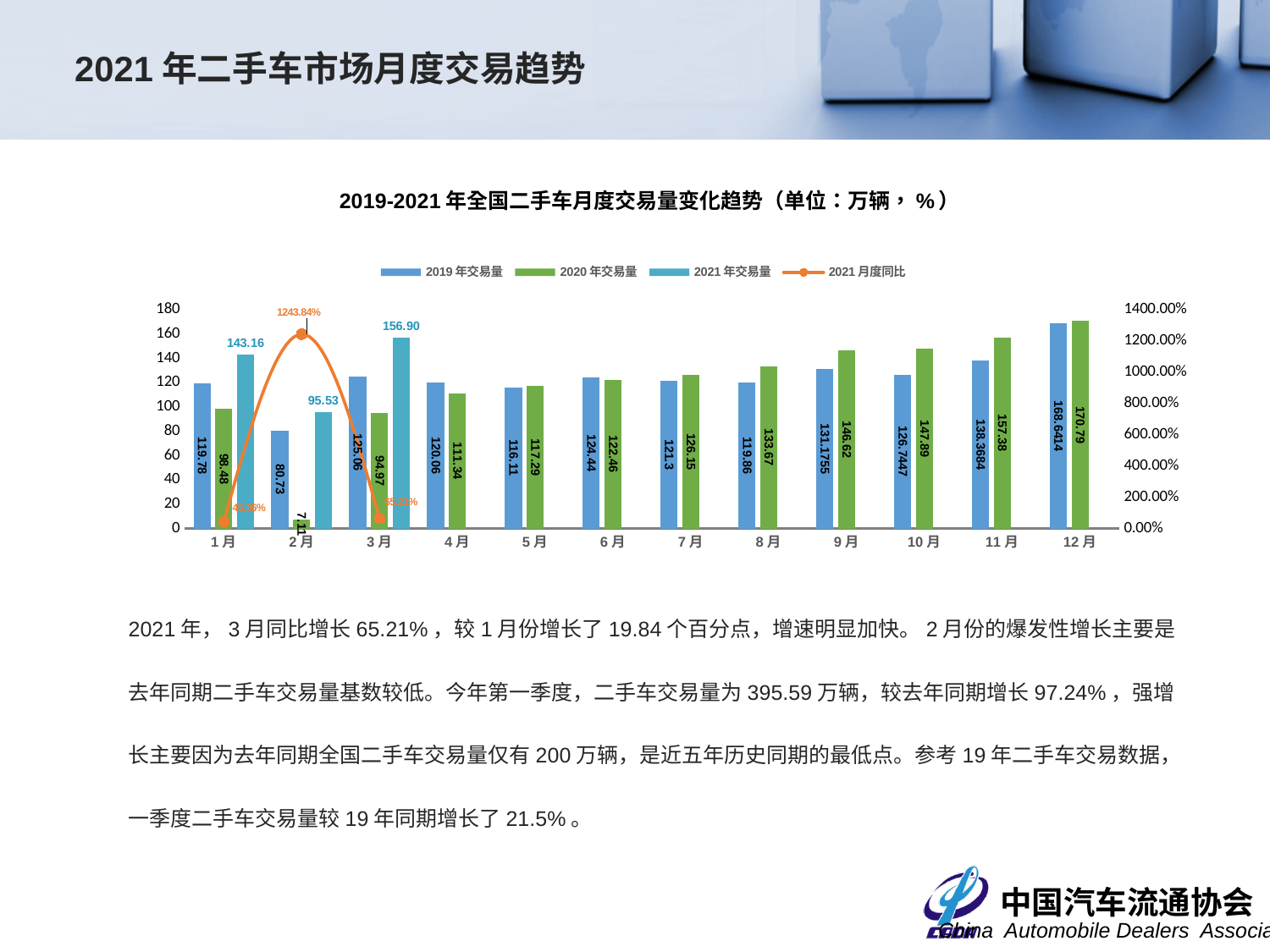

2021年二手车市场月度交易趋势

### Chart: 2019-2021年全国二手车月度交易量变化趋势（单位：万辆，%）

| Category | 2019年交易量 | 2020年交易量 | 2021年交易量 | 2021月度同比 |
|---|---|---|---|---|
| 1月 | 119.78 | 98.48 | 143.155 | 0.4536454102355808 |
| 2月 | 80.73 | 7.109 | 95.5339 | 12.438444225629485 |
| 3月 | 125.06 | 94.9737 | 156.9019 | 0.6520563061142193 |
| 4月 | 120.06 | 111.3373 | None | None |
| 5月 | 116.11 | 117.285 | None | None |
| 6月 | 124.44 | 122.4582 | None | None |
| 7月 | 121.3 | 126.15 | None | None |
| 8月 | 119.86 | 133.67 | None | None |
| 9月 | 131.1755 | 146.6173 | None | None |
| 10月 | 126.7447 | 147.8915 | None | None |
| 11月 | 138.3684 | 157.376 | None | None |
| 12月 | 168.6414 | 170.7902 | None | None |
2021年，3月同比增长65.21%，较1月份增长了19.84个百分点，增速明显加快。2月份的爆发性增长主要是去年同期二手车交易量基数较低。今年第一季度，二手车交易量为395.59万辆，较去年同期增长97.24%，强增长主要因为去年同期全国二手车交易量仅有200万辆，是近五年历史同期的最低点。参考19年二手车交易数据，一季度二手车交易量较19年同期增长了21.5%。